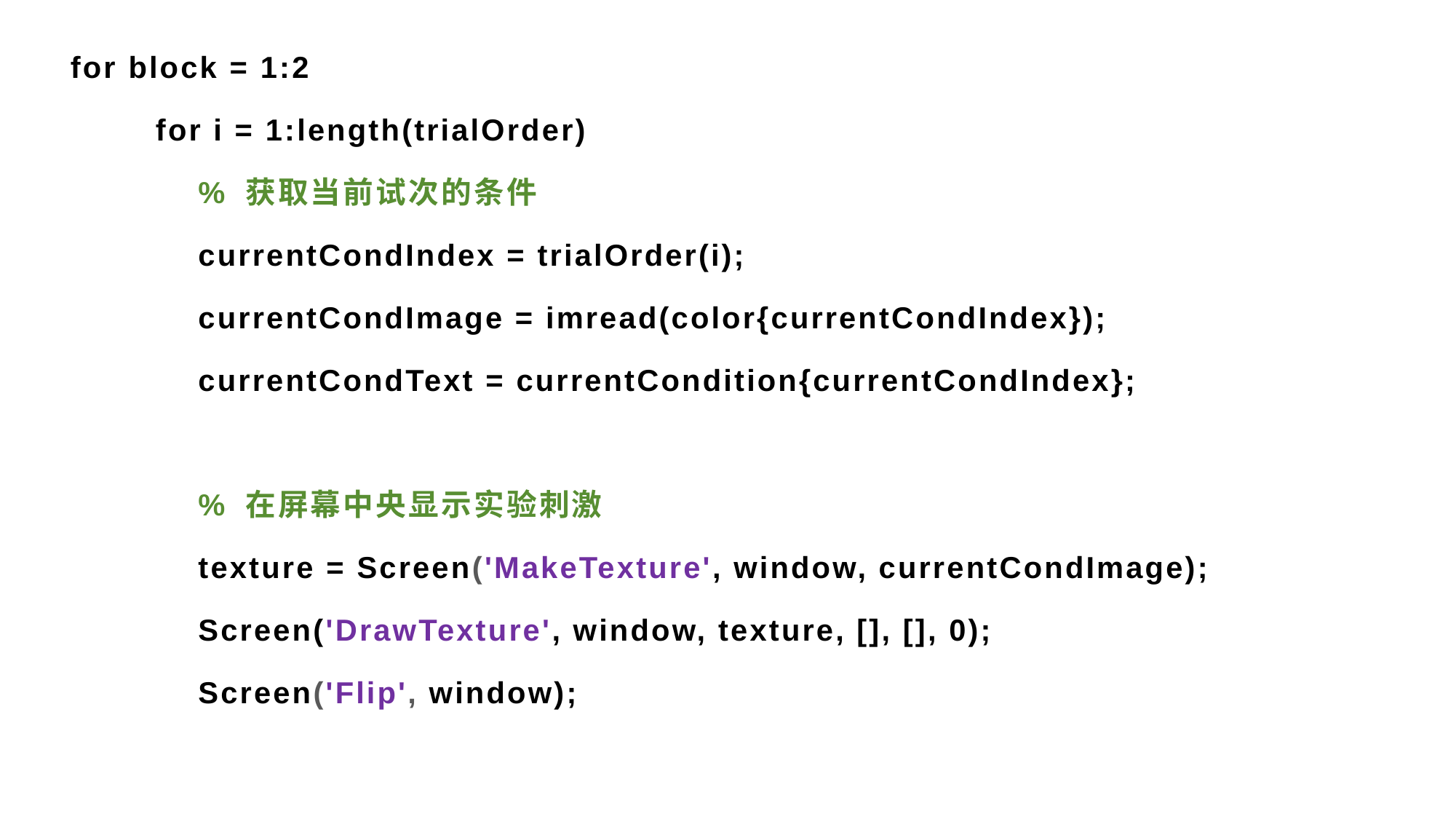

for block = 1:2
        for i = 1:length(trialOrder)
            % 获取当前试次的条件
            currentCondIndex = trialOrder(i);
            currentCondImage = imread(color{currentCondIndex});
            currentCondText = currentCondition{currentCondIndex};

            % 在屏幕中央显示实验刺激
            texture = Screen('MakeTexture', window, currentCondImage);
            Screen('DrawTexture', window, texture, [], [], 0);
            Screen('Flip', window);